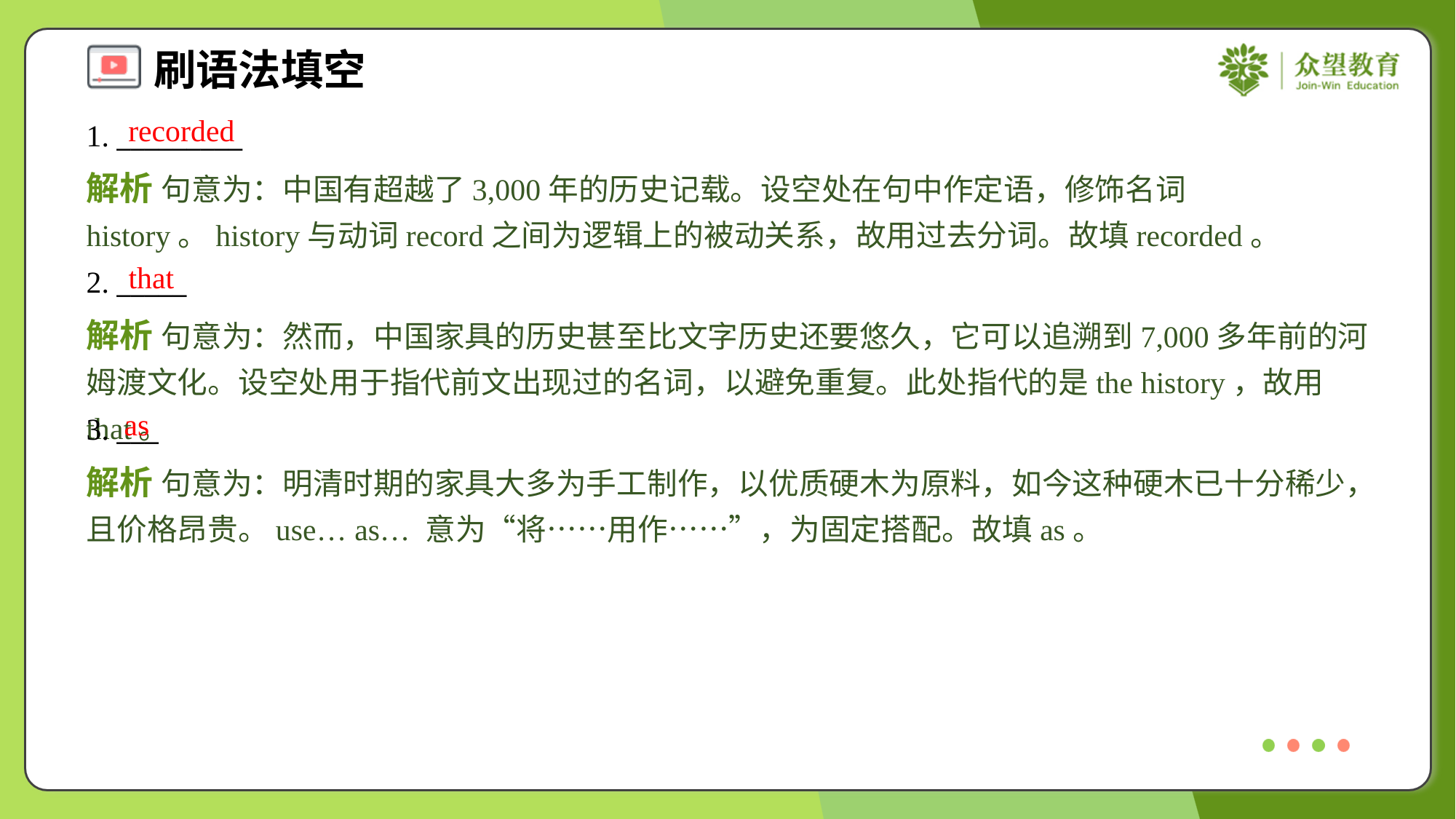

recorded
1. _________
解析 句意为：中国有超越了3,000年的历史记载。设空处在句中作定语，修饰名词history。history与动词record之间为逻辑上的被动关系，故用过去分词。故填recorded。
that
2. _____
解析 句意为：然而，中国家具的历史甚至比文字历史还要悠久，它可以追溯到7,000多年前的河姆渡文化。设空处用于指代前文出现过的名词，以避免重复。此处指代的是the history，故用that。
as
3. ___
解析 句意为：明清时期的家具大多为手工制作，以优质硬木为原料，如今这种硬木已十分稀少，且价格昂贵。use… as… 意为“将……用作……”，为固定搭配。故填as。